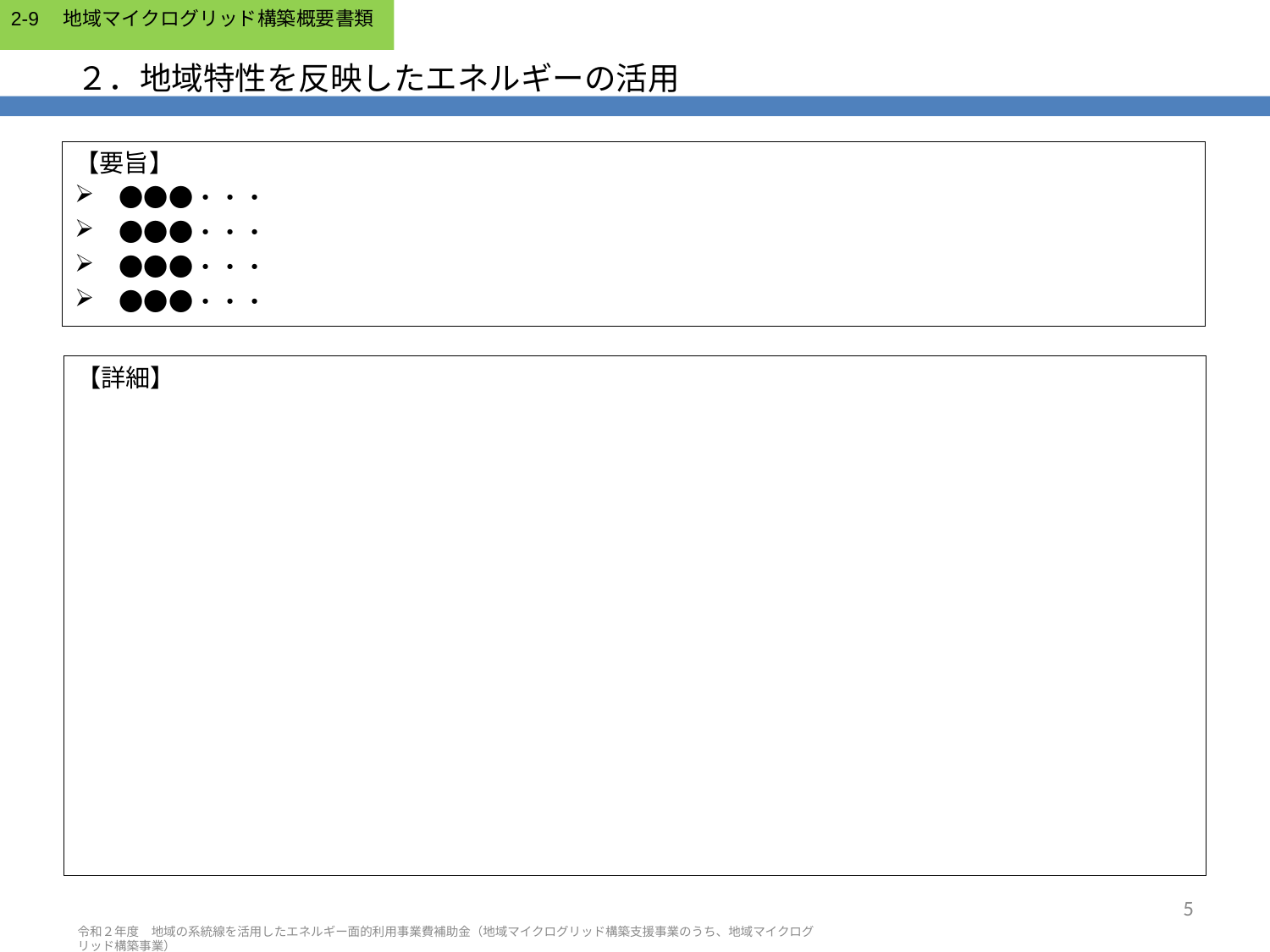

2-9　地域マイクログリッド構築概要書類
# ２．地域特性を反映したエネルギーの活用
【要旨】
　●●●・・・
　●●●・・・
　●●●・・・
　●●●・・・
【詳細】

5
令和２年度　地域の系統線を活用したエネルギー面的利用事業費補助金（地域マイクログリッド構築支援事業のうち、地域マイクログリッド構築事業）